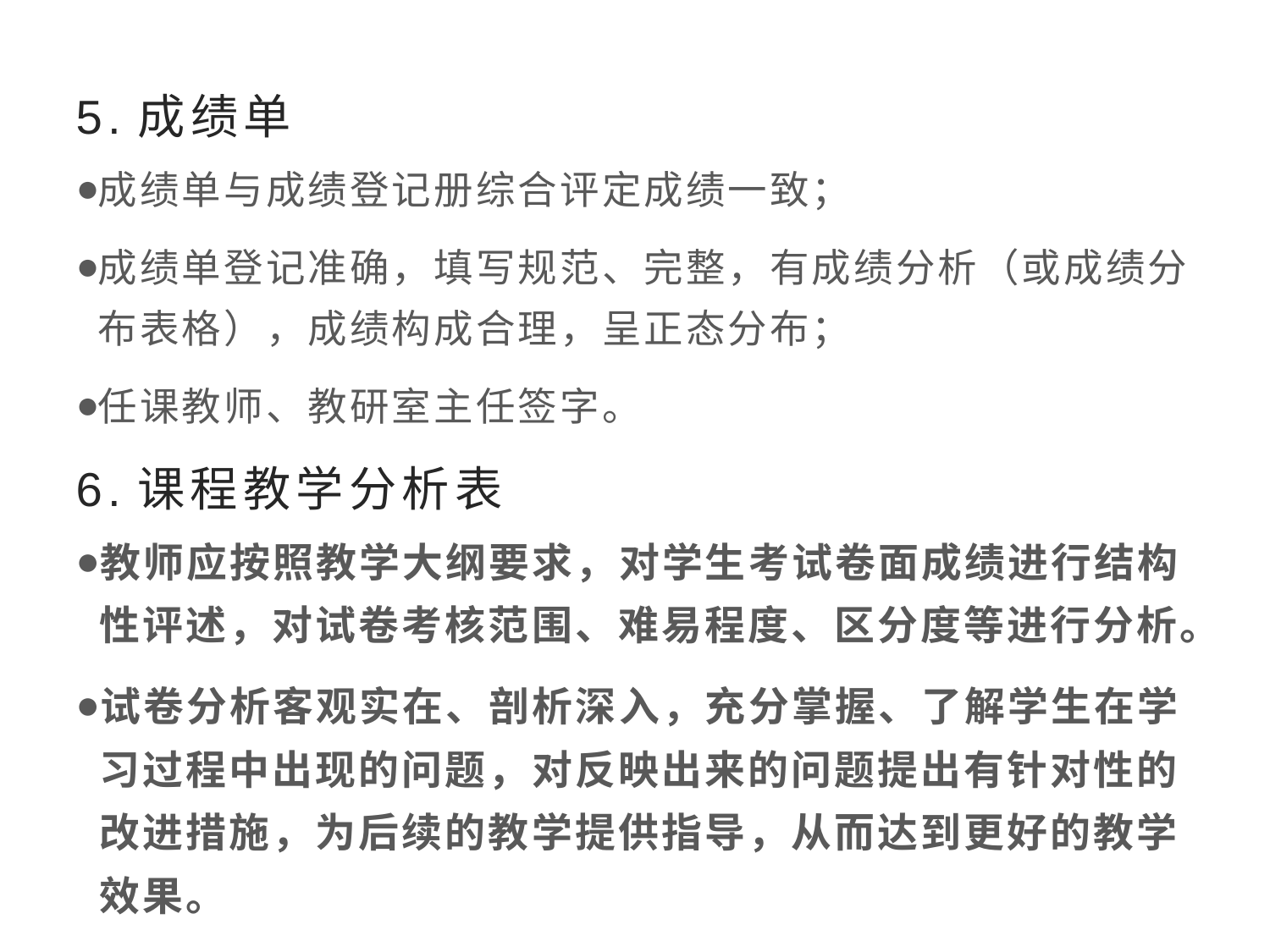

# 5.成绩单
成绩单与成绩登记册综合评定成绩一致；
成绩单登记准确，填写规范、完整，有成绩分析（或成绩分布表格），成绩构成合理，呈正态分布；
任课教师、教研室主任签字。

6.课程教学分析表
教师应按照教学大纲要求，对学生考试卷面成绩进行结构性评述，对试卷考核范围、难易程度、区分度等进行分析。
试卷分析客观实在、剖析深入，充分掌握、了解学生在学习过程中出现的问题，对反映出来的问题提出有针对性的改进措施，为后续的教学提供指导，从而达到更好的教学效果。